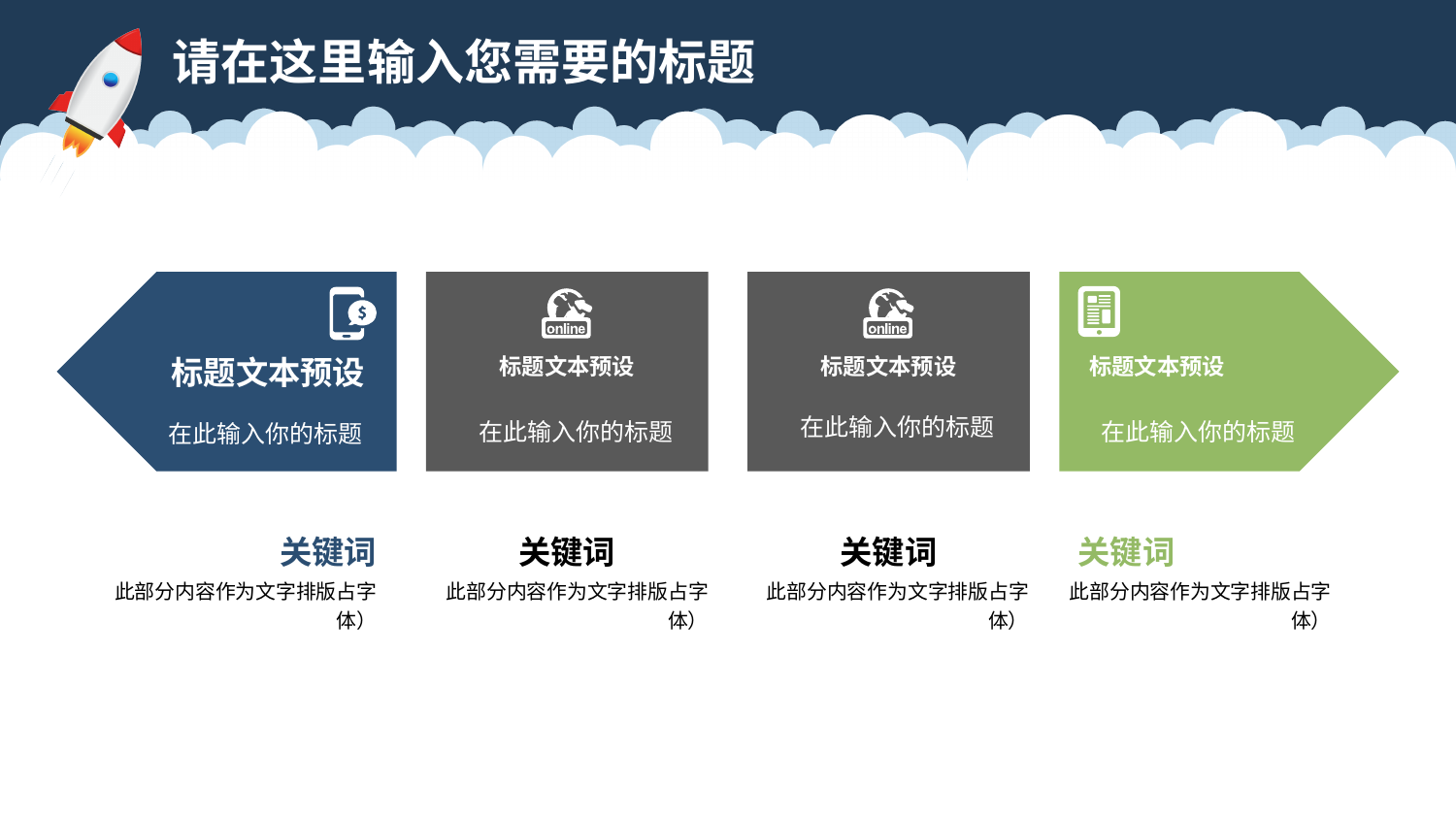

请在这里输入您需要的标题

标题文本预设

关键词
此部分内容作为文字排版占字体）
此部分内容作为文字排版占字体）
此部分内容作为文字排版占字体）
此部分内容作为文字排版占字体）

标题文本预设
关键词

标题文本预设
关键词

标题文本预设
关键词
在此输入你的标题
在此输入你的标题
在此输入你的标题
在此输入你的标题